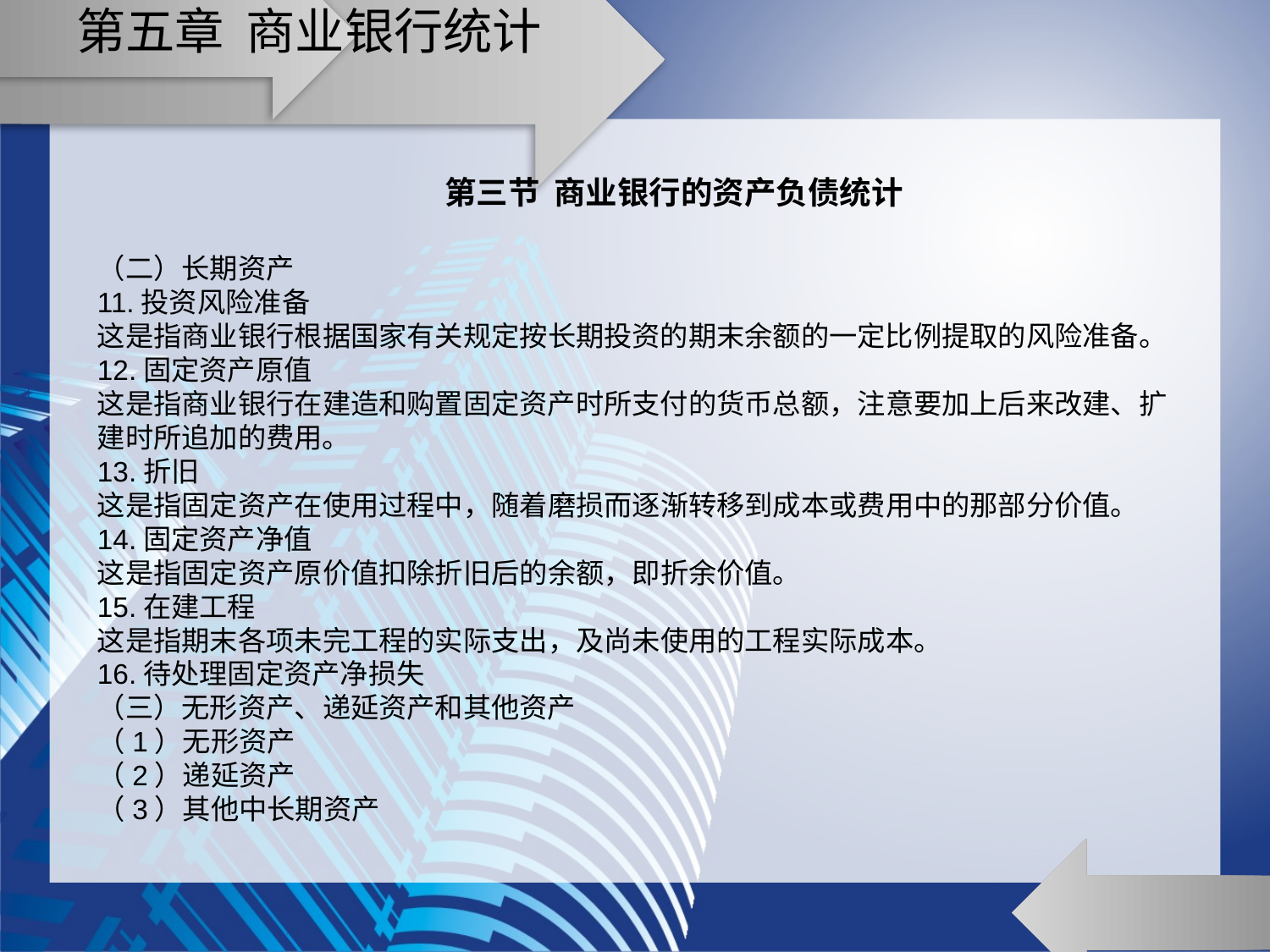

# 第五章  商业银行统计
第三节  商业银行的资产负债统计
（二）长期资产
11.投资风险准备
这是指商业银行根据国家有关规定按长期投资的期末余额的一定比例提取的风险准备。
12.固定资产原值
这是指商业银行在建造和购置固定资产时所支付的货币总额，注意要加上后来改建、扩建时所追加的费用。
13.折旧
这是指固定资产在使用过程中，随着磨损而逐渐转移到成本或费用中的那部分价值。
14.固定资产净值
这是指固定资产原价值扣除折旧后的余额，即折余价值。
15.在建工程
这是指期末各项未完工程的实际支出，及尚未使用的工程实际成本。
16.待处理固定资产净损失
（三）无形资产、递延资产和其他资产
（1）无形资产
（2）递延资产
（3）其他中长期资产